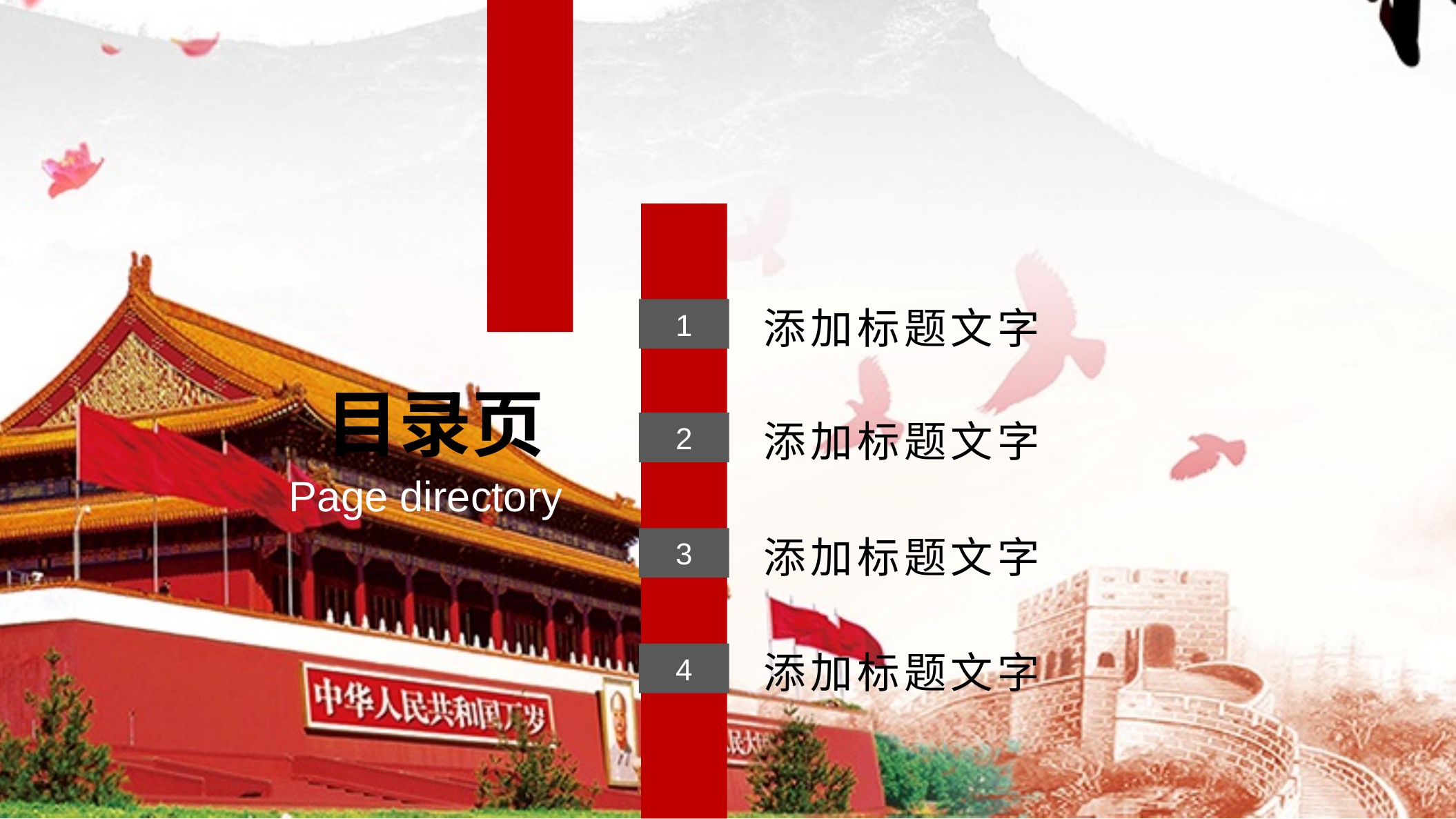

添加标题文字
1
目录页
添加标题文字
2
Page directory
添加标题文字
3
添加标题文字
4